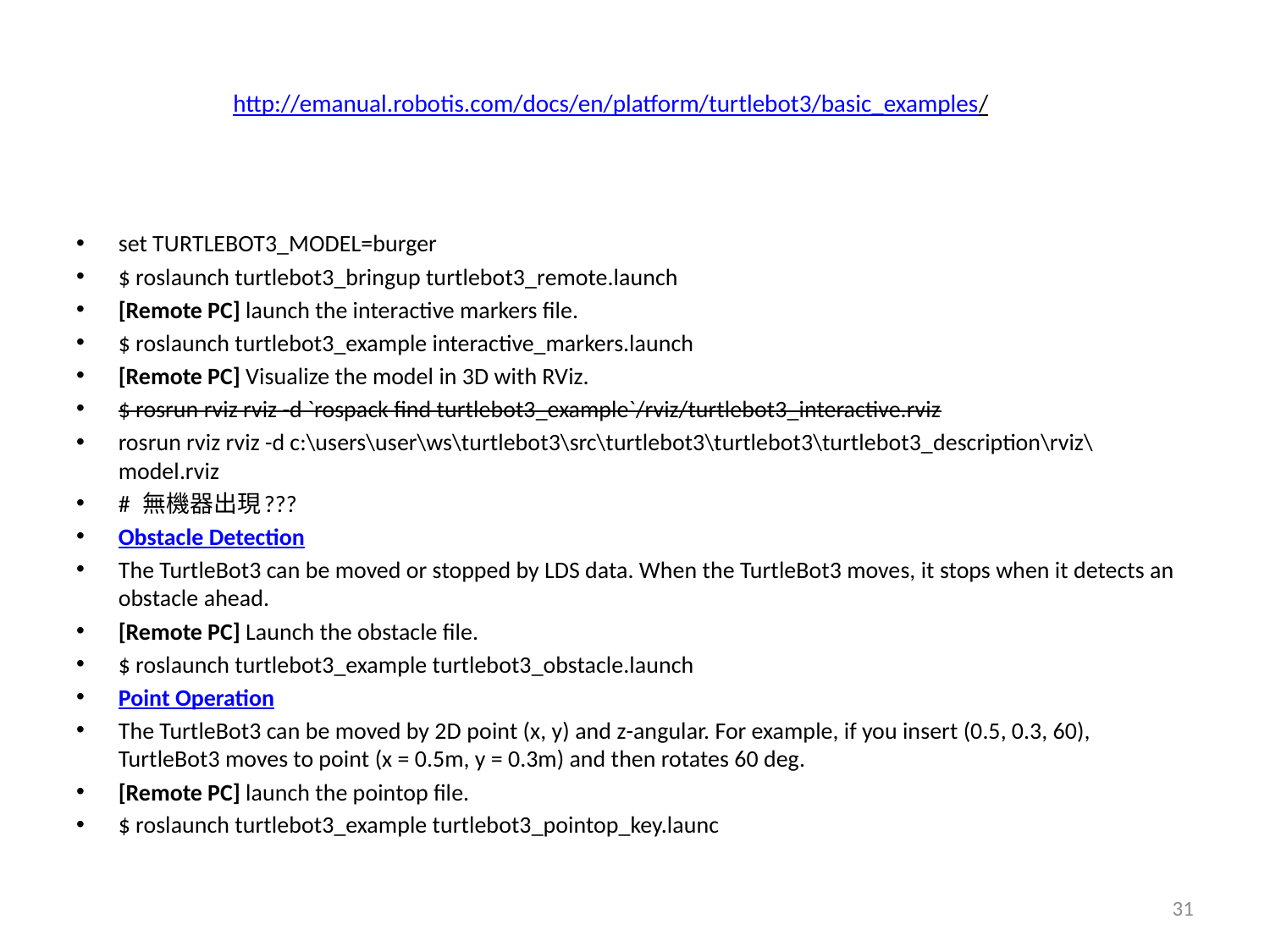

# http://emanual.robotis.com/docs/en/platform/turtlebot3/basic_examples/
set TURTLEBOT3_MODEL=burger
$ roslaunch turtlebot3_bringup turtlebot3_remote.launch
[Remote PC] launch the interactive markers file.
$ roslaunch turtlebot3_example interactive_markers.launch
[Remote PC] Visualize the model in 3D with RViz.
$ rosrun rviz rviz -d `rospack find turtlebot3_example`/rviz/turtlebot3_interactive.rviz
rosrun rviz rviz -d c:\users\user\ws\turtlebot3\src\turtlebot3\turtlebot3\turtlebot3_description\rviz\model.rviz
#  無機器出現???
Obstacle Detection
The TurtleBot3 can be moved or stopped by LDS data. When the TurtleBot3 moves, it stops when it detects an obstacle ahead.
[Remote PC] Launch the obstacle file.
$ roslaunch turtlebot3_example turtlebot3_obstacle.launch
Point Operation
The TurtleBot3 can be moved by 2D point (x, y) and z-angular. For example, if you insert (0.5, 0.3, 60), TurtleBot3 moves to point (x = 0.5m, y = 0.3m) and then rotates 60 deg.
[Remote PC] launch the pointop file.
$ roslaunch turtlebot3_example turtlebot3_pointop_key.launc
31